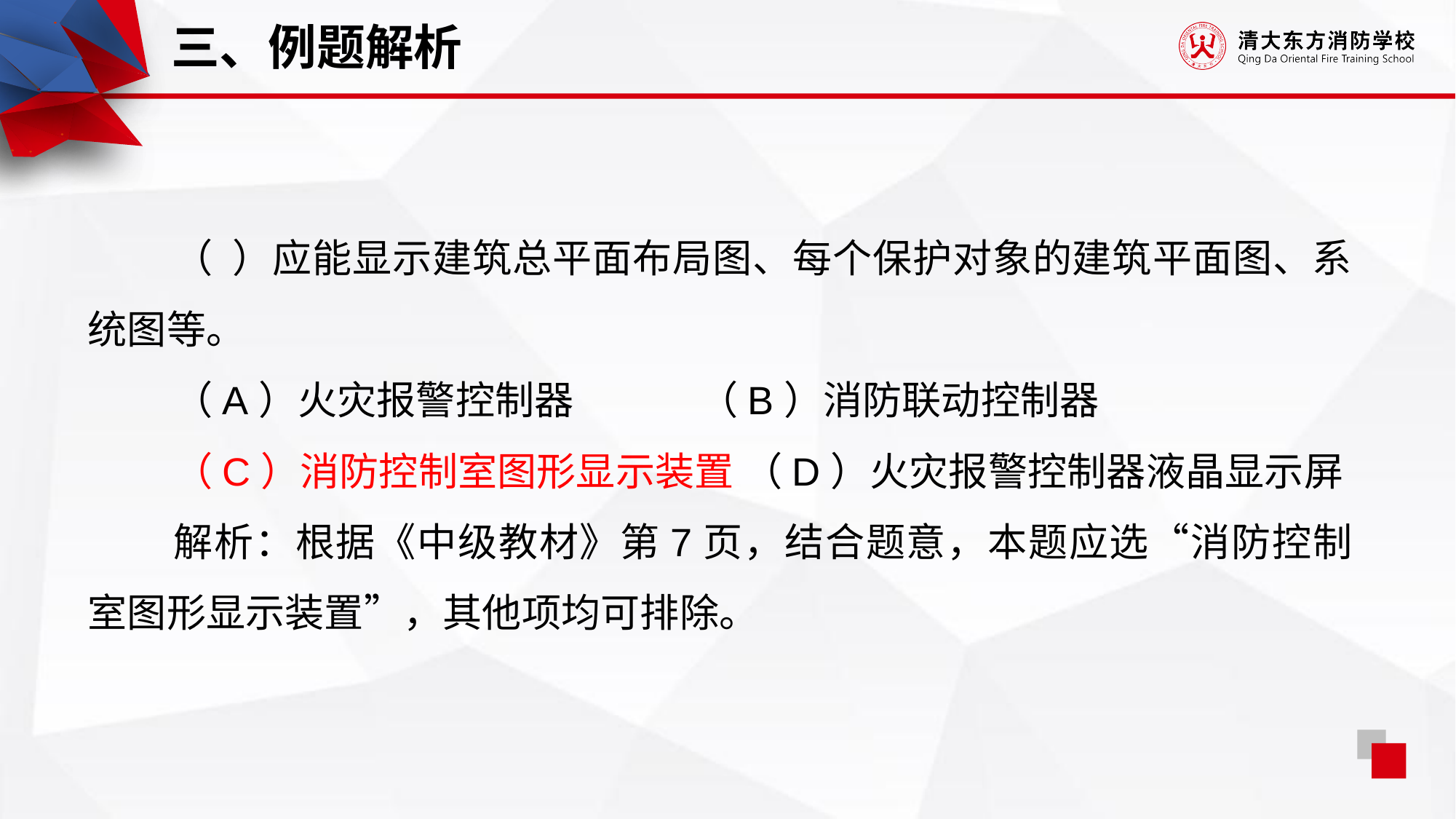

三、例题解析

（  ）应能显示建筑总平面布局图、每个保护对象的建筑平面图、系统图等。
（A）火灾报警控制器              （B）消防联动控制器
（C）消防控制室图形显示装置 （D）火灾报警控制器液晶显示屏
解析：根据《中级教材》第7页，结合题意，本题应选“消防控制室图形显示装置”，其他项均可排除。